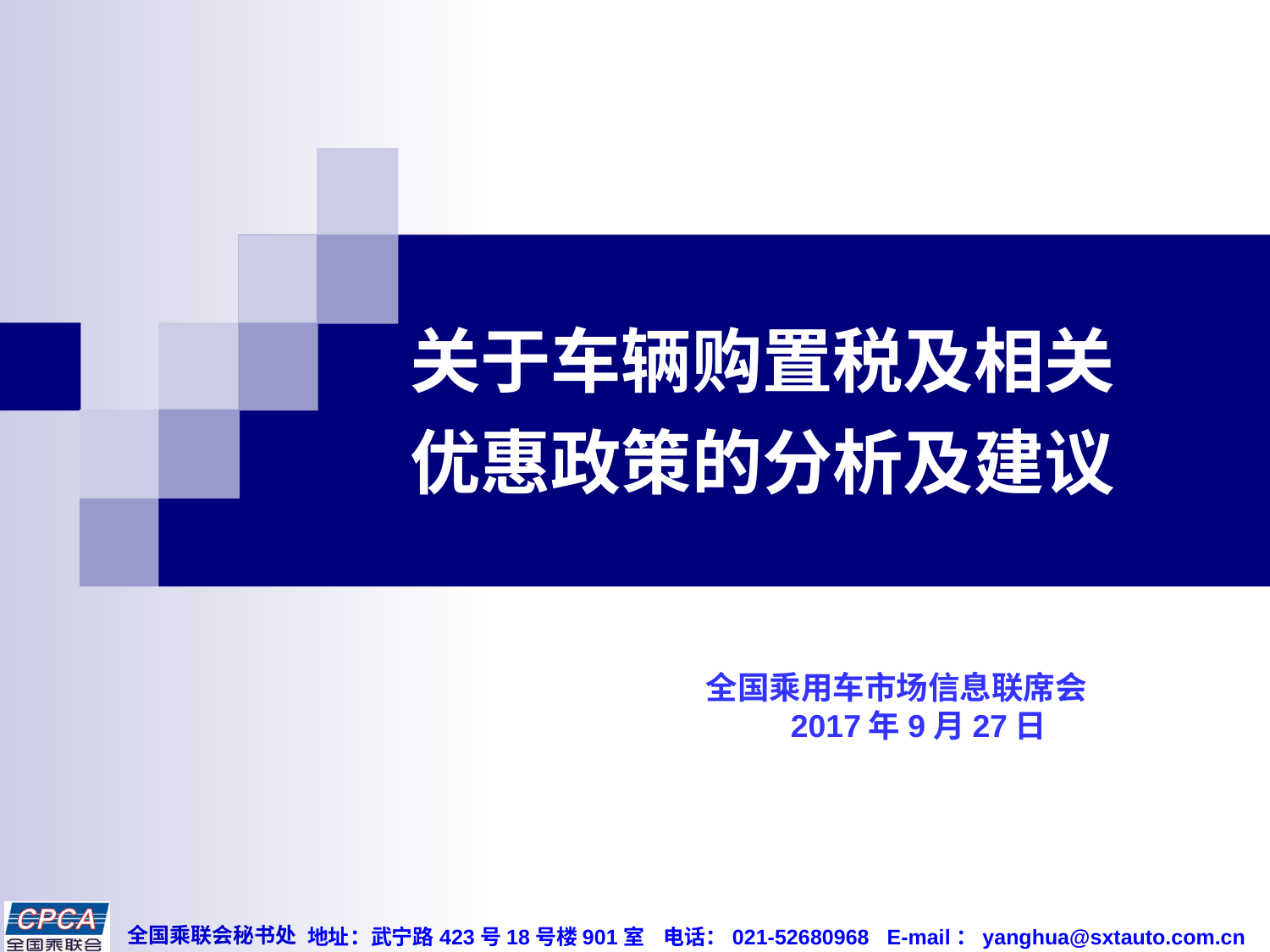

# 关于车辆购置税及相关 优惠政策的分析及建议
  全国乘用车市场信息联席会
            2017年9月27日